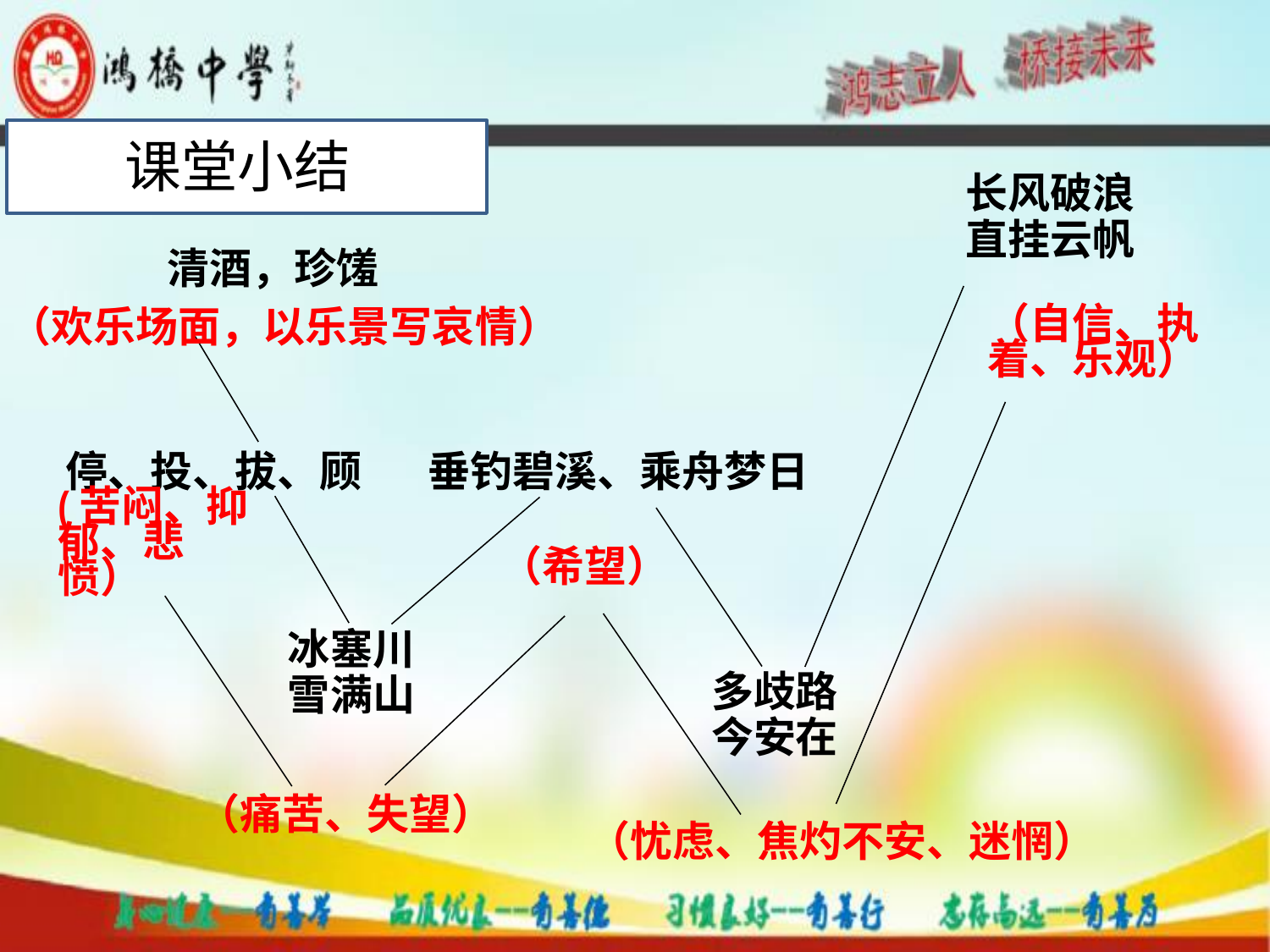

课堂小结
长风破浪
直挂云帆
清酒，珍馐

（欢乐场面，以乐景写哀情）
（自信、执着、乐观）

停、投、拔、顾
垂钓碧溪、乘舟梦日

(苦闷、抑郁、悲愤）

（希望）

冰塞川
雪满山
多歧路
今安在
（痛苦、失望）
（忧虑、焦灼不安、迷惘）